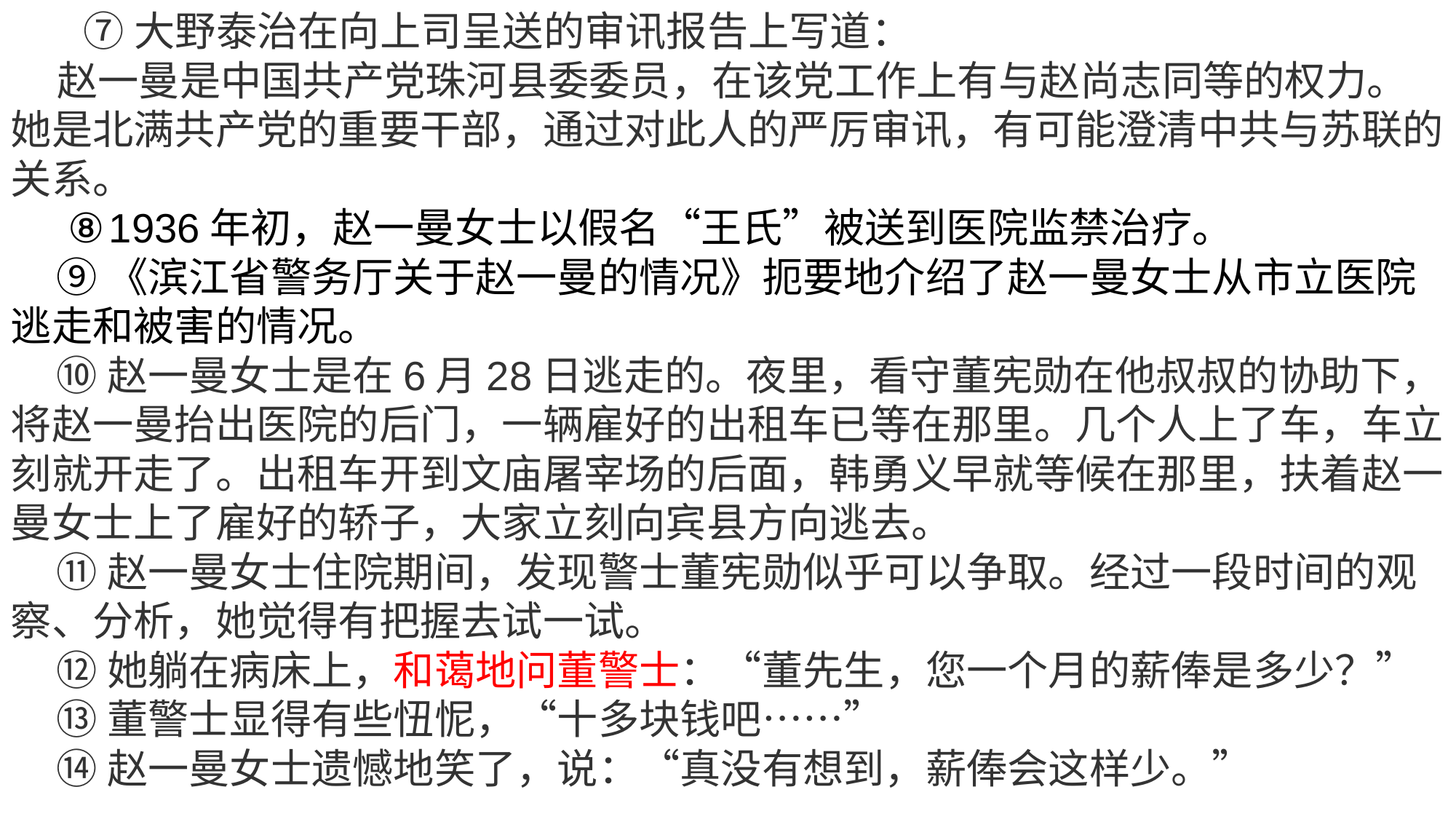

⑦大野泰治在向上司呈送的审讯报告上写道：
    赵一曼是中国共产党珠河县委委员，在该党工作上有与赵尚志同等的权力。她是北满共产党的重要干部，通过对此人的严厉审讯，有可能澄清中共与苏联的关系。
     ⑧1936年初，赵一曼女士以假名“王氏”被送到医院监禁治疗。
     ⑨《滨江省警务厅关于赵一曼的情况》扼要地介绍了赵一曼女士从市立医院逃走和被害的情况。
     ⑩赵一曼女士是在6月28日逃走的。夜里，看守董宪勋在他叔叔的协助下，将赵一曼抬出医院的后门，一辆雇好的出租车已等在那里。几个人上了车，车立刻就开走了。出租车开到文庙屠宰场的后面，韩勇义早就等候在那里，扶着赵一曼女士上了雇好的轿子，大家立刻向宾县方向逃去。
     ⑪赵一曼女士住院期间，发现警士董宪勋似乎可以争取。经过一段时间的观察、分析，她觉得有把握去试一试。
     ⑫她躺在病床上，和蔼地问董警士：“董先生，您一个月的薪俸是多少？”
     ⑬董警士显得有些忸怩，“十多块钱吧……”
     ⑭赵一曼女士遗憾地笑了，说：“真没有想到，薪俸会这样少。”